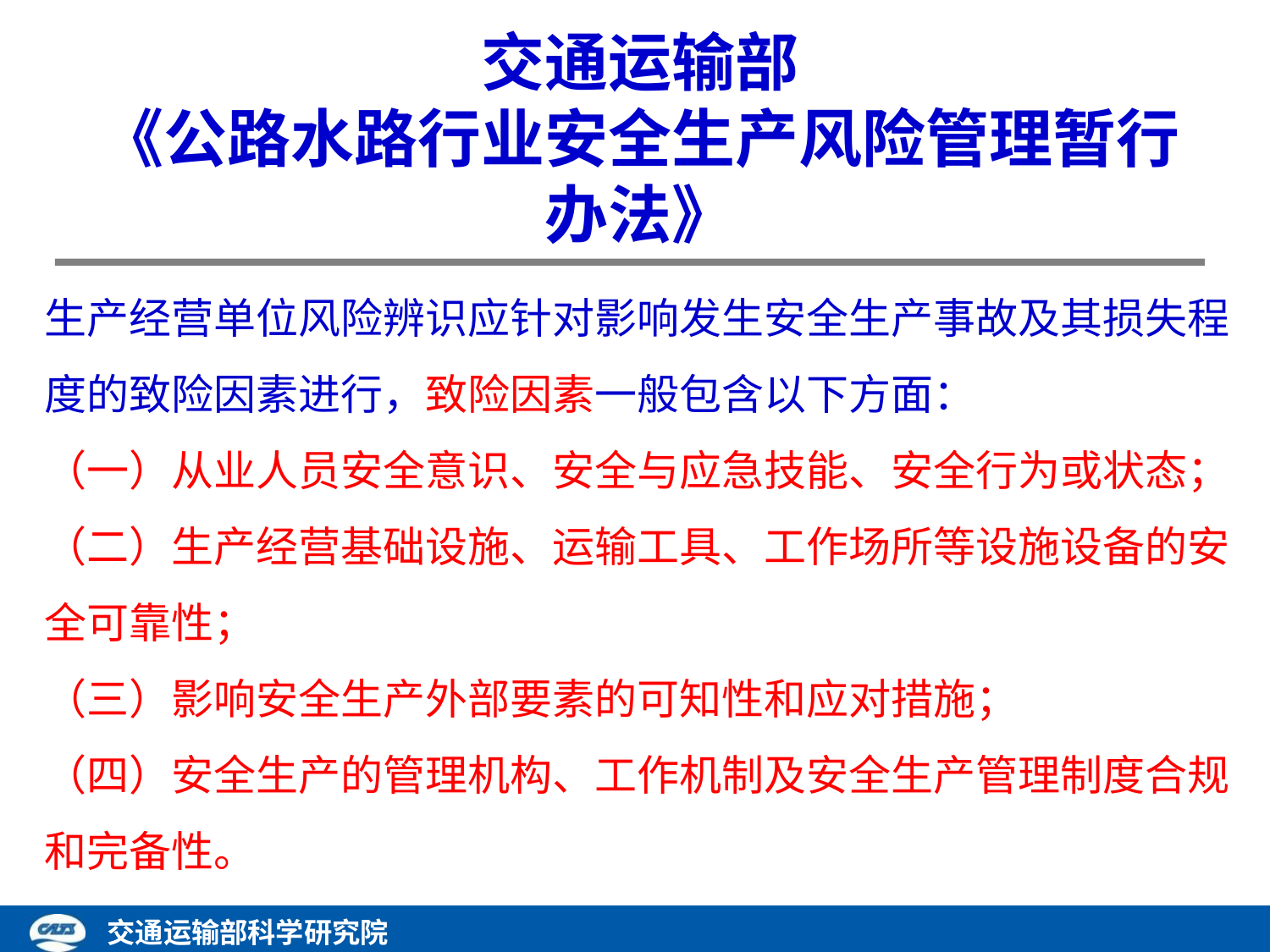

交通运输部
《公路水路行业安全生产风险管理暂行办法》
生产经营单位风险辨识应针对影响发生安全生产事故及其损失程度的致险因素进行，致险因素一般包含以下方面：
（一）从业人员安全意识、安全与应急技能、安全行为或状态；
（二）生产经营基础设施、运输工具、工作场所等设施设备的安全可靠性；
（三）影响安全生产外部要素的可知性和应对措施；
（四）安全生产的管理机构、工作机制及安全生产管理制度合规和完备性。